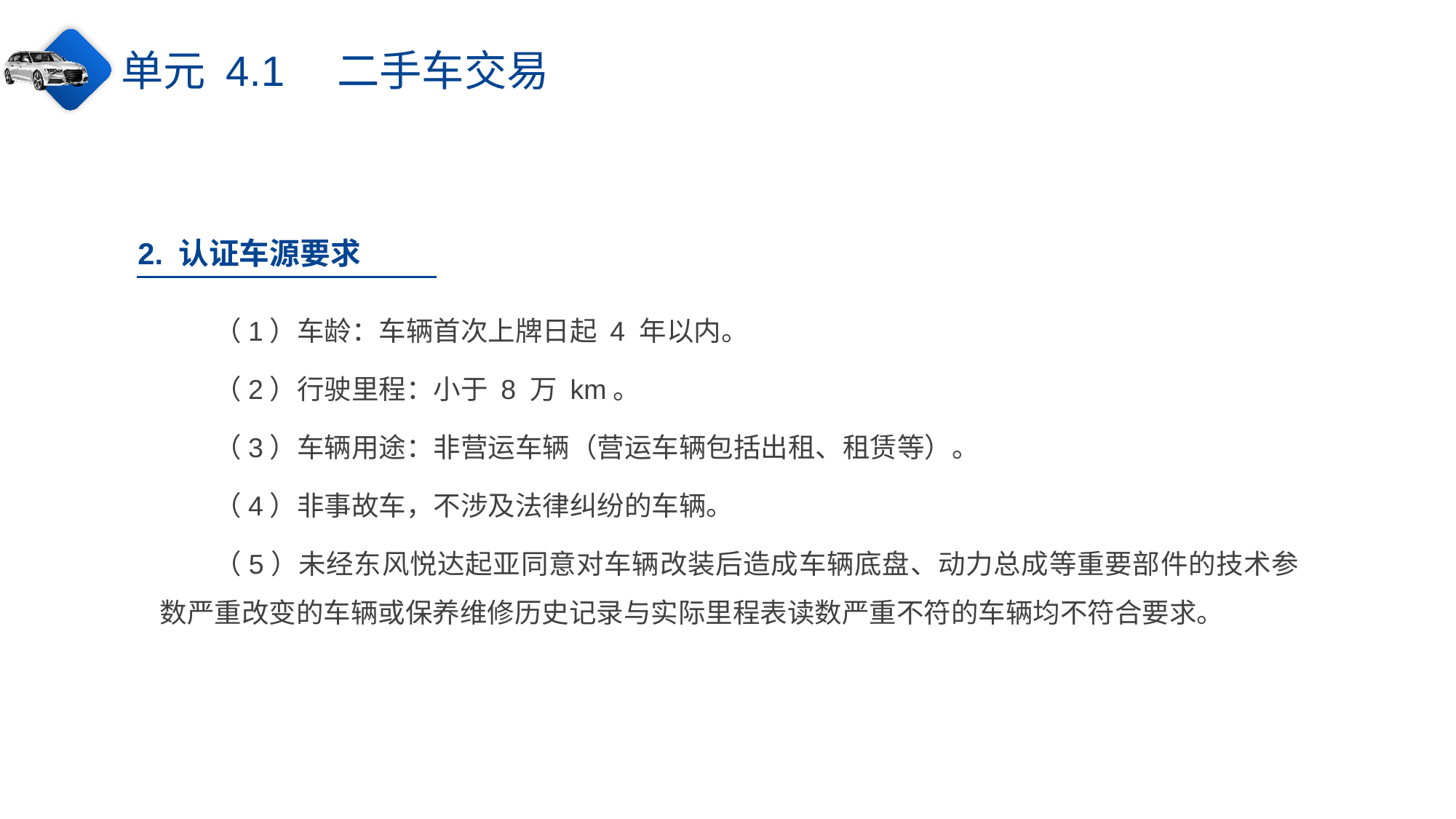

单元 4.1　二手车交易
2. 认证车源要求
（1）车龄：车辆首次上牌日起 4 年以内。
（2）行驶里程：小于 8 万 km。
（3）车辆用途：非营运车辆（营运车辆包括出租、租赁等）。
（4）非事故车，不涉及法律纠纷的车辆。
（5）未经东风悦达起亚同意对车辆改装后造成车辆底盘、动力总成等重要部件的技术参数严重改变的车辆或保养维修历史记录与实际里程表读数严重不符的车辆均不符合要求。